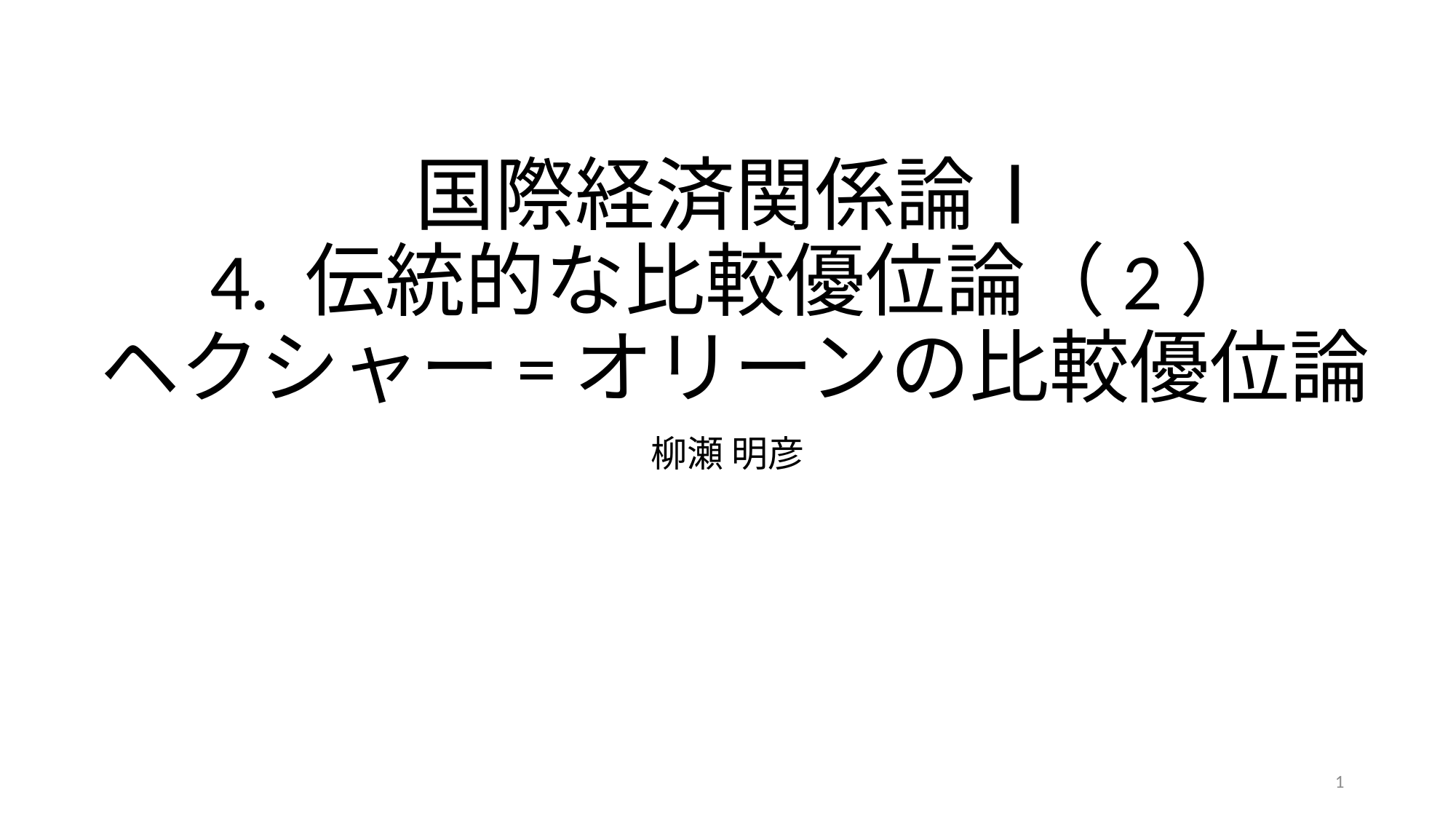

# 国際経済関係論Ⅰ 4. 伝統的な比較優位論（2） ヘクシャー=オリーンの比較優位論
柳瀬 明彦
1